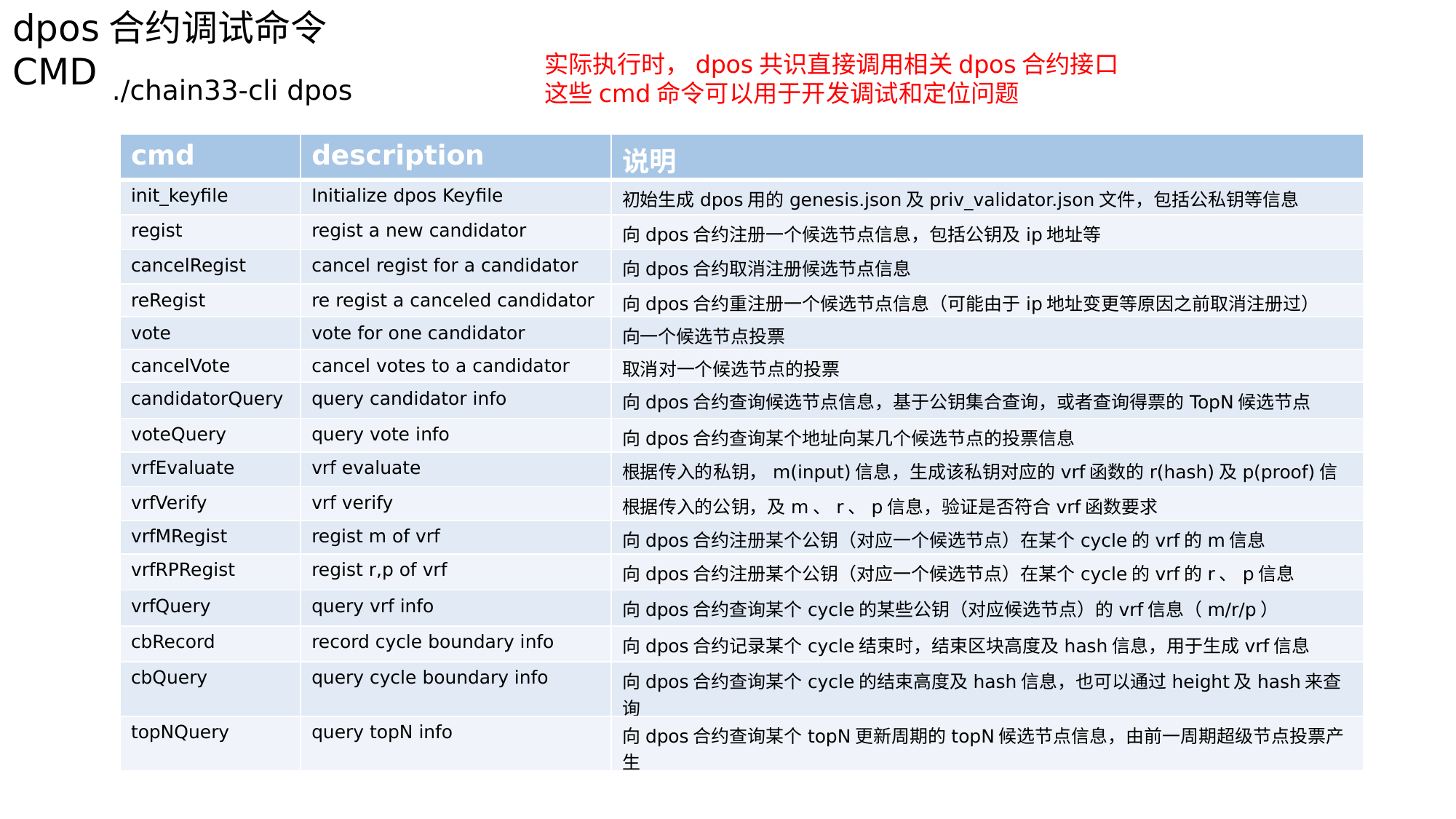

dpos合约调试命令CMD
实际执行时，dpos共识直接调用相关dpos合约接口
这些cmd命令可以用于开发调试和定位问题
./chain33-cli dpos
| cmd | description | 说明 |
| --- | --- | --- |
| init\_keyfile | Initialize dpos Keyfile | 初始生成dpos用的genesis.json及priv\_validator.json文件，包括公私钥等信息 |
| regist | regist a new candidator | 向dpos合约注册一个候选节点信息，包括公钥及ip地址等 |
| cancelRegist | cancel regist for a candidator | 向dpos合约取消注册候选节点信息 |
| reRegist | re regist a canceled candidator | 向dpos合约重注册一个候选节点信息（可能由于ip地址变更等原因之前取消注册过） |
| vote | vote for one candidator | 向一个候选节点投票 |
| cancelVote | cancel votes to a candidator | 取消对一个候选节点的投票 |
| candidatorQuery | query candidator info | 向dpos合约查询候选节点信息，基于公钥集合查询，或者查询得票的TopN候选节点 |
| voteQuery | query vote info | 向dpos合约查询某个地址向某几个候选节点的投票信息 |
| vrfEvaluate | vrf evaluate | 根据传入的私钥，m(input)信息，生成该私钥对应的vrf函数的r(hash)及p(proof)信息 |
| vrfVerify | vrf verify | 根据传入的公钥，及m、r、p信息，验证是否符合vrf函数要求 |
| vrfMRegist | regist m of vrf | 向dpos合约注册某个公钥（对应一个候选节点）在某个cycle的vrf的m信息 |
| vrfRPRegist | regist r,p of vrf | 向dpos合约注册某个公钥（对应一个候选节点）在某个cycle的vrf的r、p信息 |
| vrfQuery | query vrf info | 向dpos合约查询某个cycle的某些公钥（对应候选节点）的vrf信息（m/r/p） |
| cbRecord | record cycle boundary info | 向dpos合约记录某个cycle结束时，结束区块高度及hash信息，用于生成vrf信息 |
| cbQuery | query cycle boundary info | 向dpos合约查询某个cycle的结束高度及hash信息，也可以通过height及hash来查询 |
| topNQuery | query topN info | 向dpos合约查询某个topN更新周期的topN候选节点信息，由前一周期超级节点投票产生 |